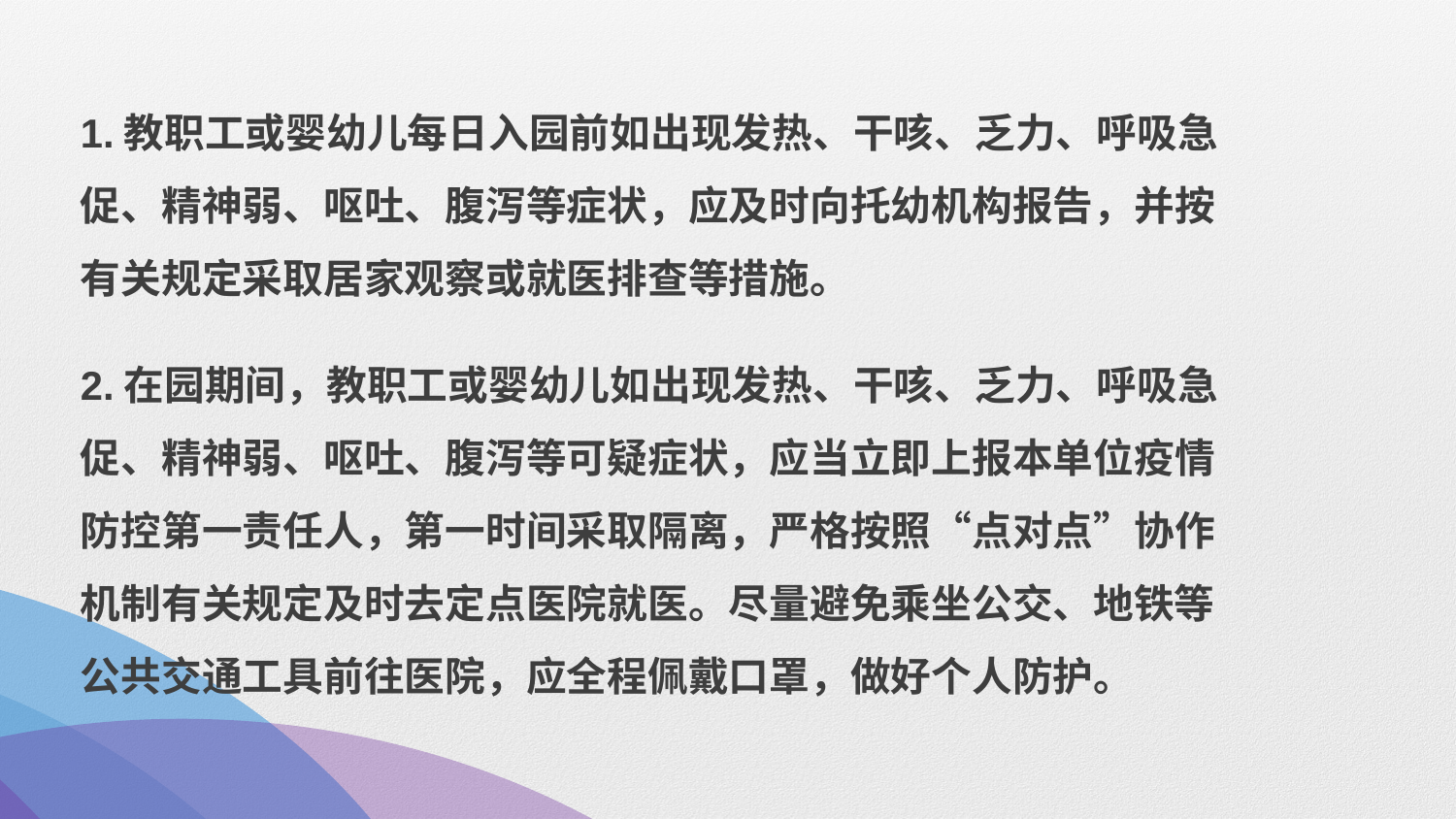

1.教职工或婴幼儿每日入园前如出现发热、干咳、乏力、呼吸急促、精神弱、呕吐、腹泻等症状，应及时向托幼机构报告，并按有关规定采取居家观察或就医排查等措施。
2.在园期间，教职工或婴幼儿如出现发热、干咳、乏力、呼吸急促、精神弱、呕吐、腹泻等可疑症状，应当立即上报本单位疫情防控第一责任人，第一时间采取隔离，严格按照“点对点”协作机制有关规定及时去定点医院就医。尽量避免乘坐公交、地铁等公共交通工具前往医院，应全程佩戴口罩，做好个人防护。

部门：XXX   汇报人：xxx